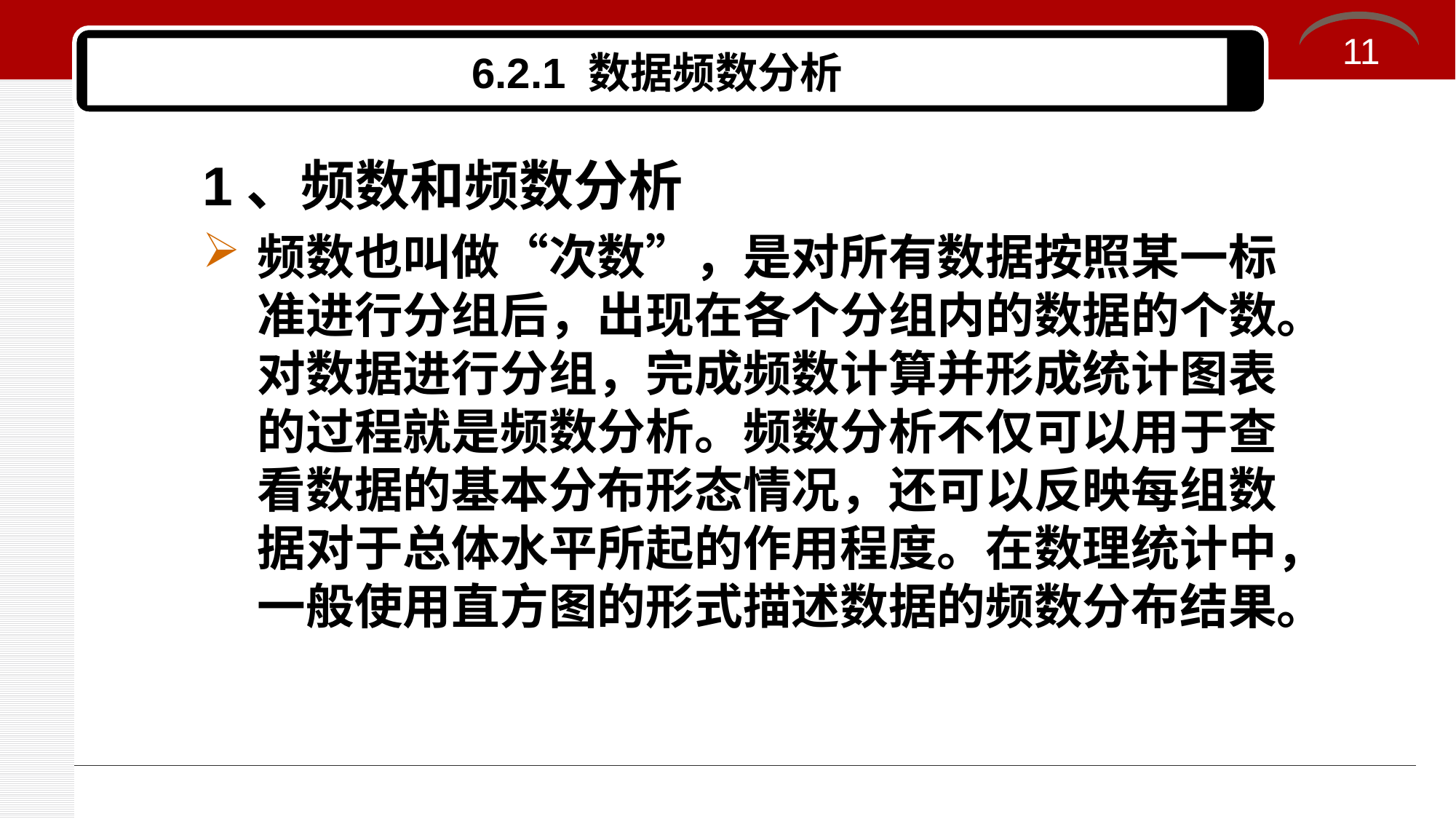

11
# 6.2.1 数据频数分析
1、频数和频数分析
频数也叫做“次数”，是对所有数据按照某一标准进行分组后，出现在各个分组内的数据的个数。对数据进行分组，完成频数计算并形成统计图表的过程就是频数分析。频数分析不仅可以用于查看数据的基本分布形态情况，还可以反映每组数据对于总体水平所起的作用程度。在数理统计中，一般使用直方图的形式描述数据的频数分布结果。